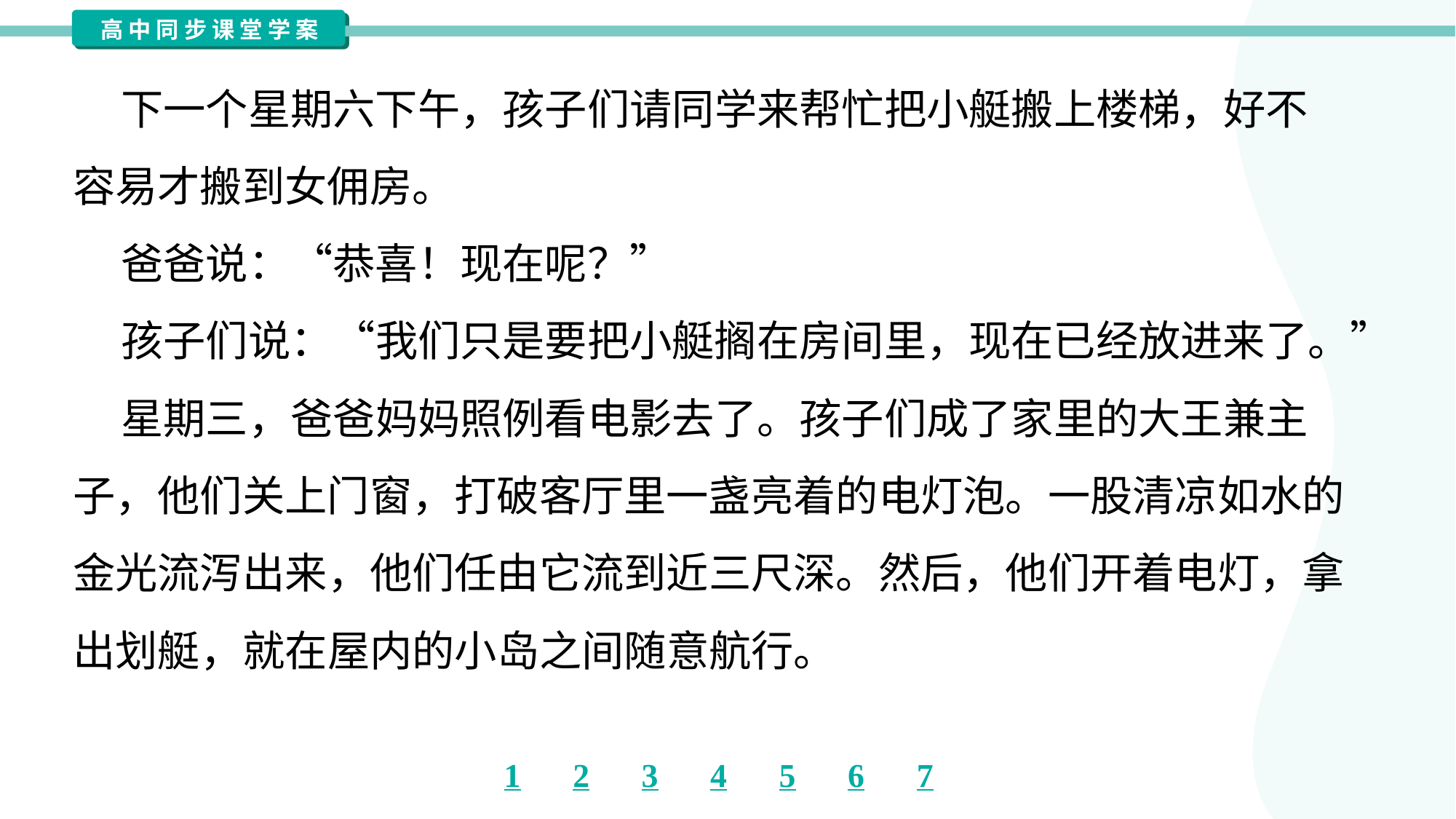

下一个星期六下午，孩子们请同学来帮忙把小艇搬上楼梯，好不
容易才搬到女佣房。
    爸爸说：“恭喜！现在呢？”
    孩子们说：“我们只是要把小艇搁在房间里，现在已经放进来了。”
    星期三，爸爸妈妈照例看电影去了。孩子们成了家里的大王兼主
子，他们关上门窗，打破客厅里一盏亮着的电灯泡。一股清凉如水的
金光流泻出来，他们任由它流到近三尺深。然后，他们开着电灯，拿
出划艇，就在屋内的小岛之间随意航行。